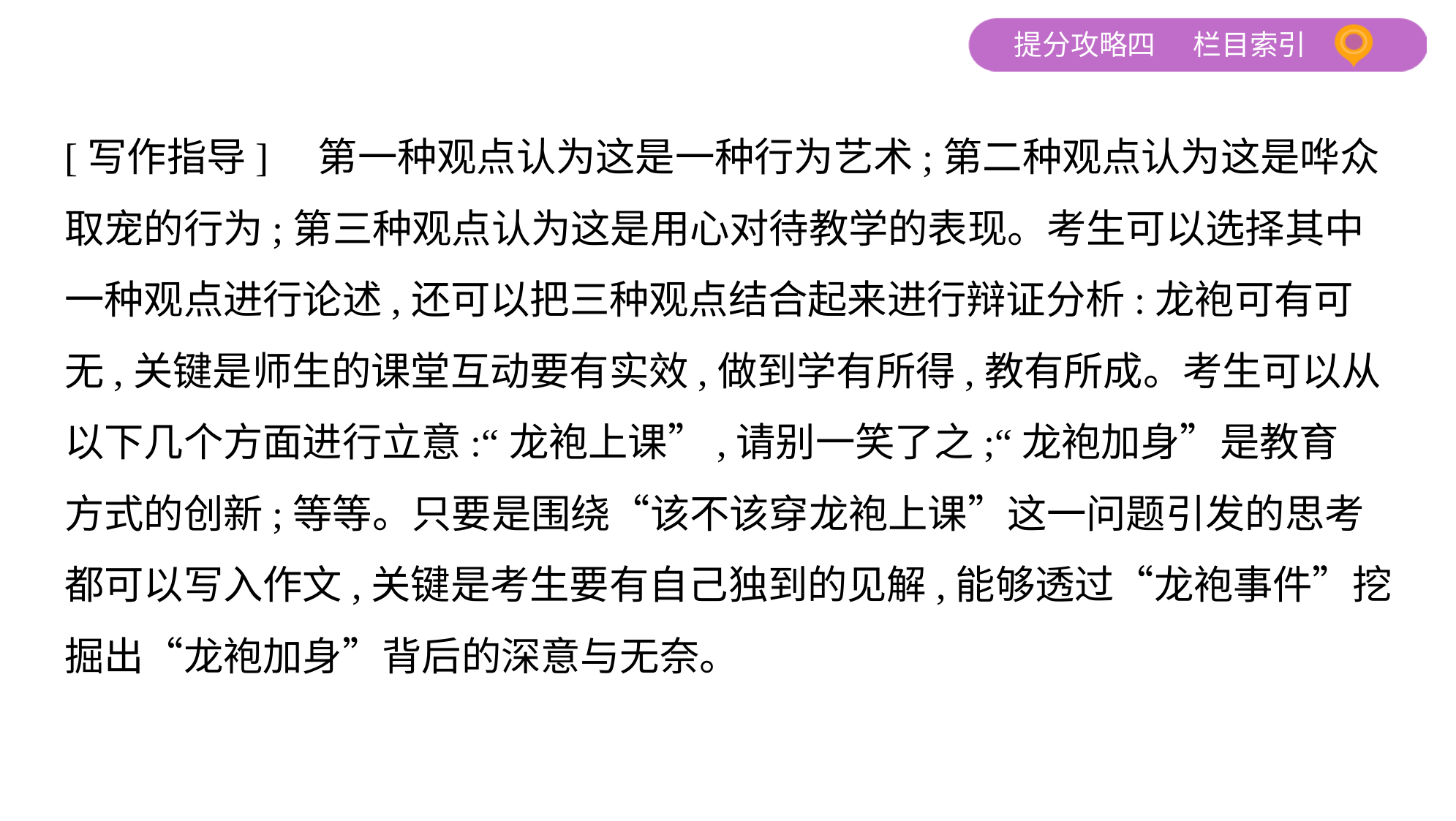

[写作指导]　第一种观点认为这是一种行为艺术;第二种观点认为这是哗众
取宠的行为;第三种观点认为这是用心对待教学的表现。考生可以选择其中
一种观点进行论述,还可以把三种观点结合起来进行辩证分析:龙袍可有可
无,关键是师生的课堂互动要有实效,做到学有所得,教有所成。考生可以从
以下几个方面进行立意:“龙袍上课”,请别一笑了之;“龙袍加身”是教育
方式的创新;等等。只要是围绕“该不该穿龙袍上课”这一问题引发的思考
都可以写入作文,关键是考生要有自己独到的见解,能够透过“龙袍事件”挖
掘出“龙袍加身”背后的深意与无奈。